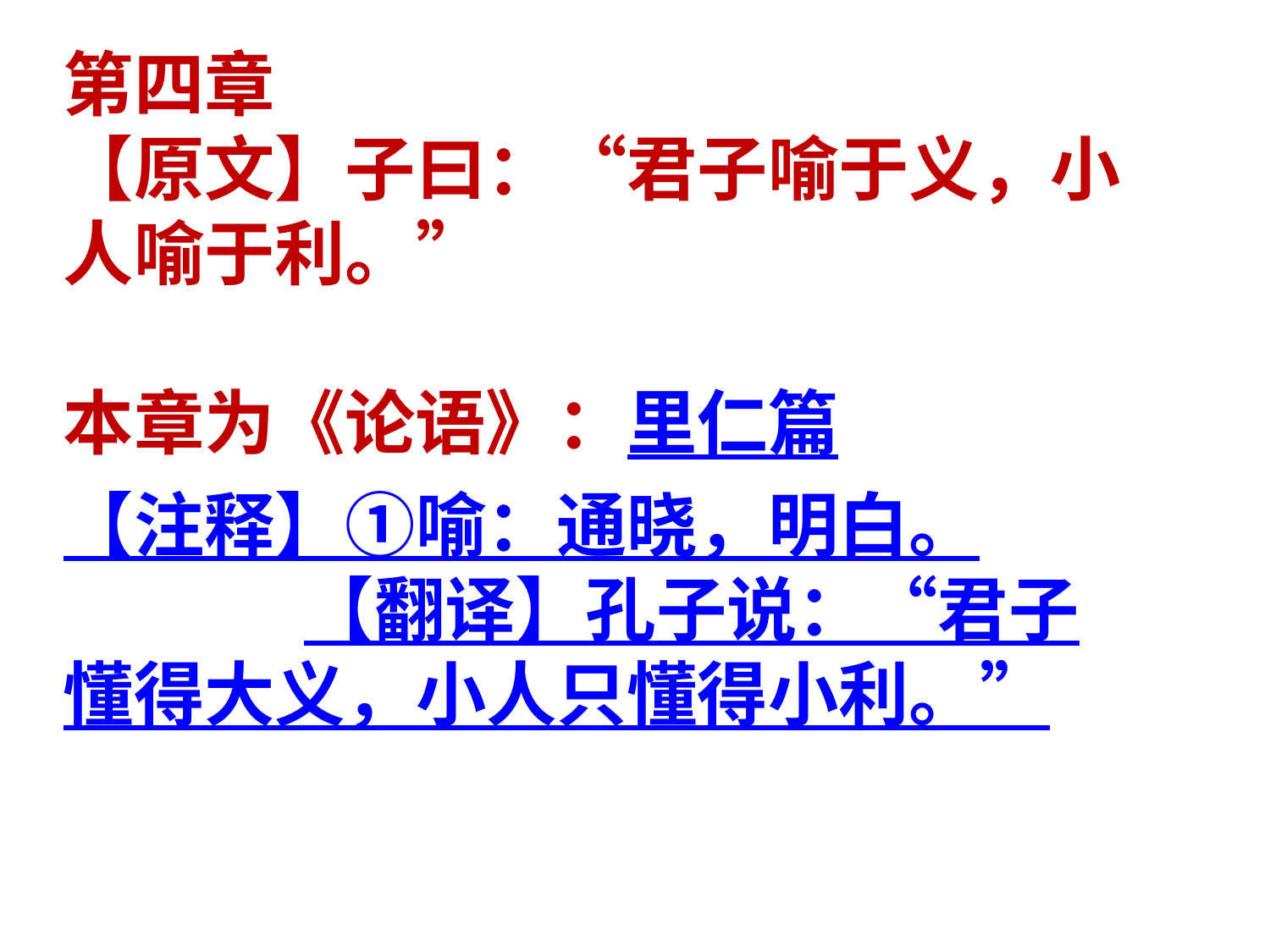

第四章【原文】子曰：“君子喻于义，小人喻于利。” 本章为《论语》：里仁篇【注释】①喻：通晓，明白。【翻译】孔子说：“君子懂得大义，小人只懂得小利。”